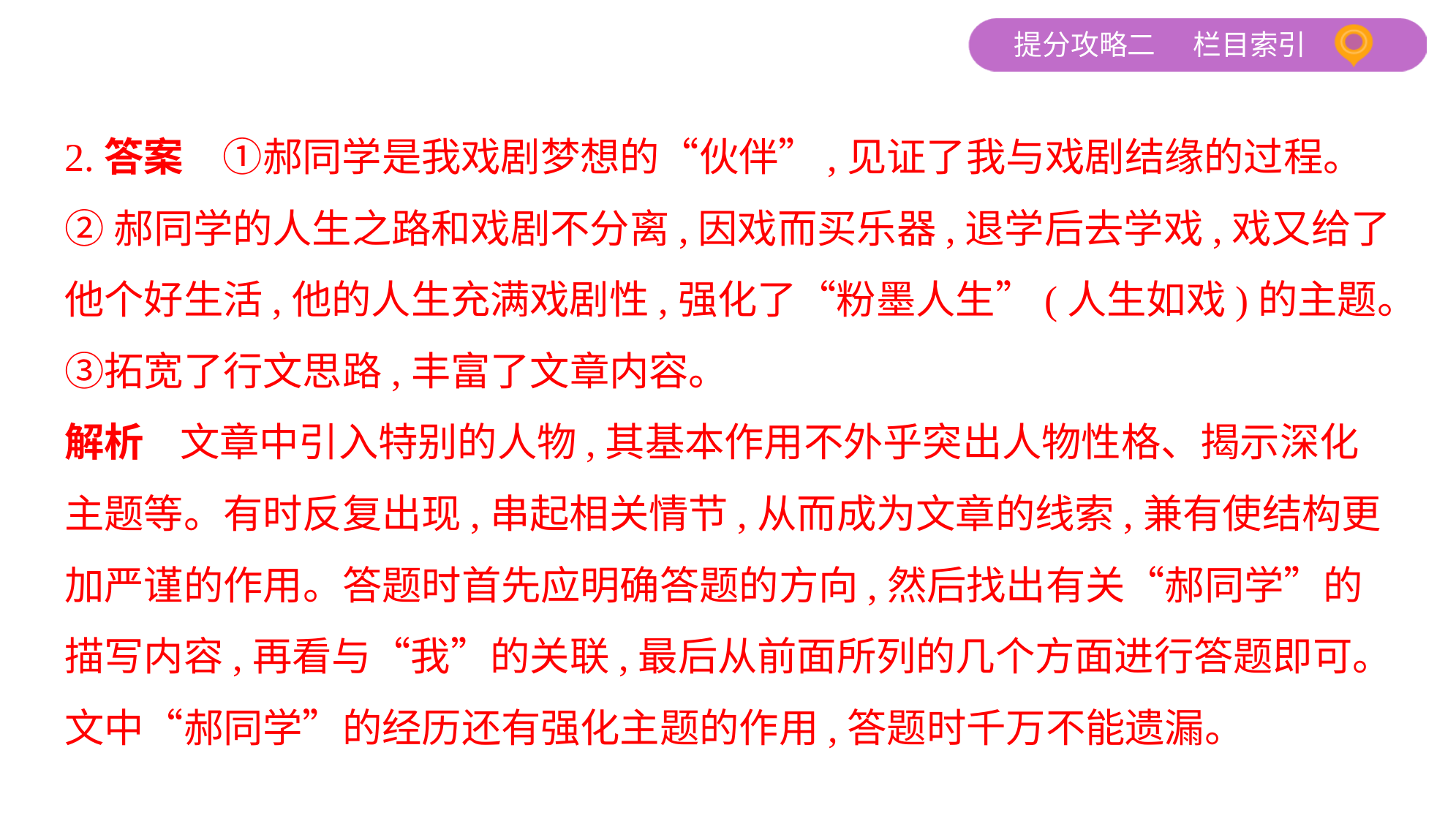

2.答案　①郝同学是我戏剧梦想的“伙伴”,见证了我与戏剧结缘的过程。
②郝同学的人生之路和戏剧不分离,因戏而买乐器,退学后去学戏,戏又给了
他个好生活,他的人生充满戏剧性,强化了“粉墨人生”(人生如戏)的主题。
③拓宽了行文思路,丰富了文章内容。
解析    文章中引入特别的人物,其基本作用不外乎突出人物性格、揭示深化
主题等。有时反复出现,串起相关情节,从而成为文章的线索,兼有使结构更
加严谨的作用。答题时首先应明确答题的方向,然后找出有关“郝同学”的
描写内容,再看与“我”的关联,最后从前面所列的几个方面进行答题即可。
文中“郝同学”的经历还有强化主题的作用,答题时千万不能遗漏。